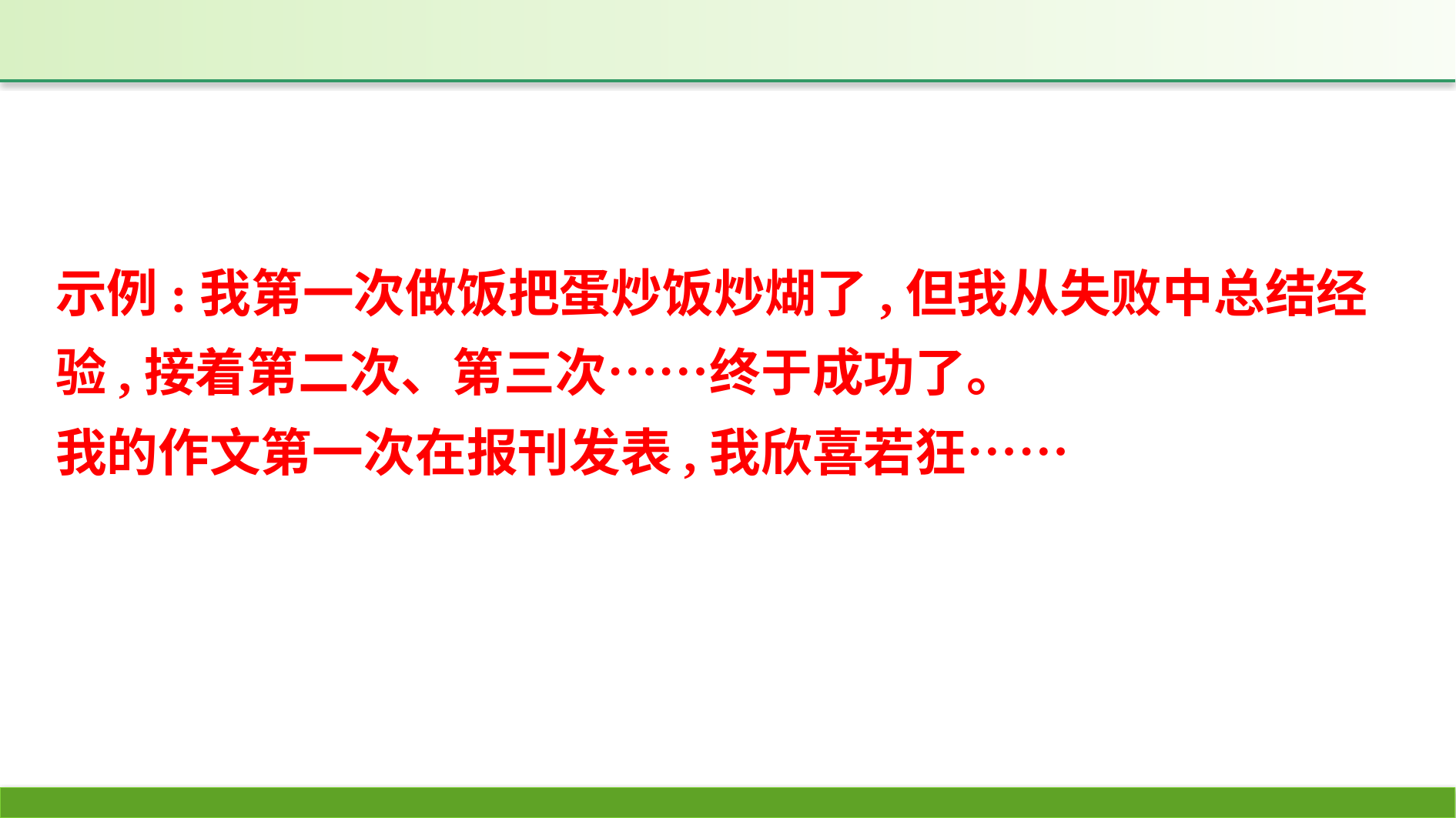

示例:我第一次做饭把蛋炒饭炒煳了,但我从失败中总结经验,接着第二次、第三次……终于成功了。
我的作文第一次在报刊发表,我欣喜若狂……